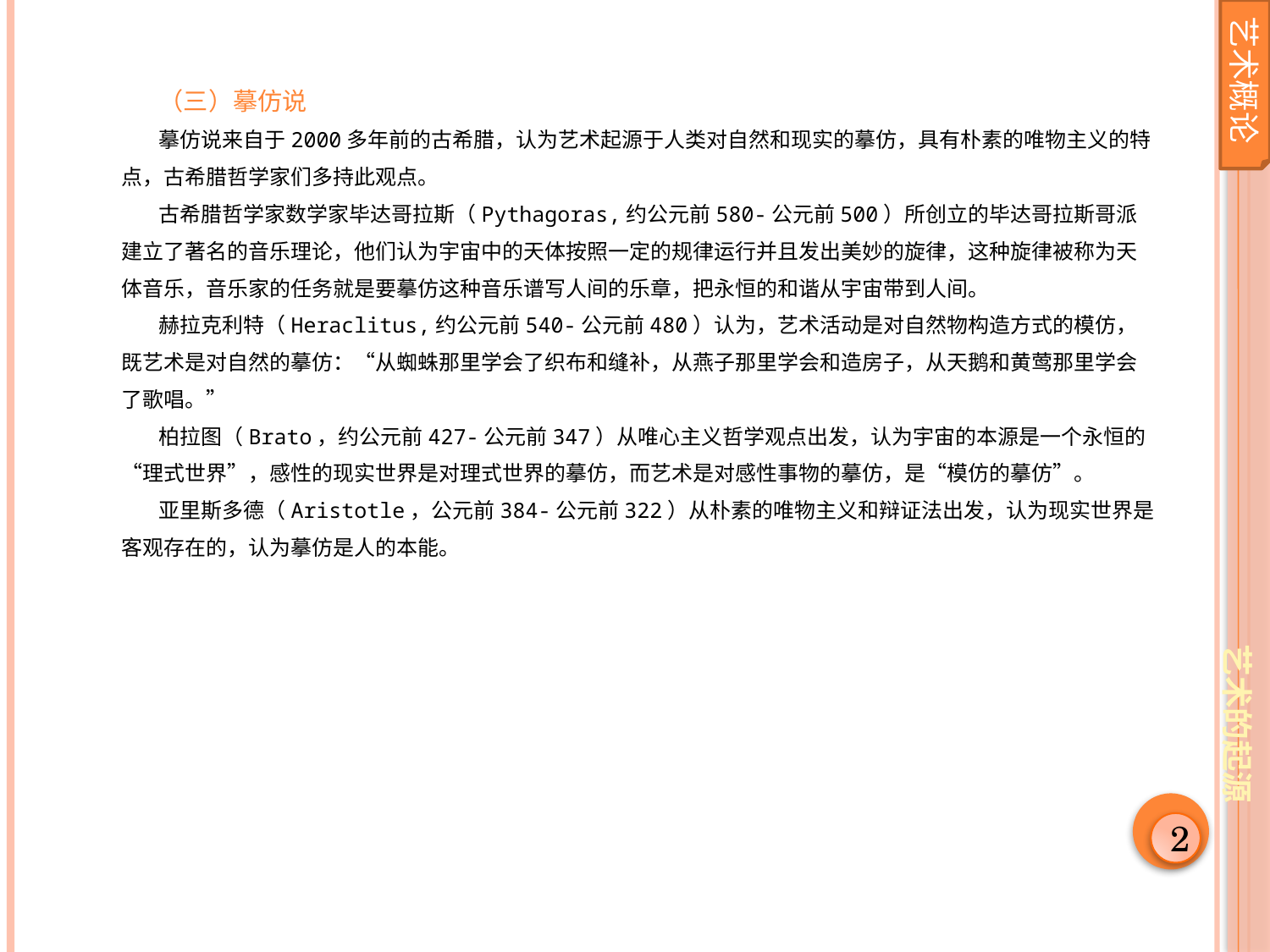

艺术概论
（三）摹仿说
摹仿说来自于2000多年前的古希腊，认为艺术起源于人类对自然和现实的摹仿，具有朴素的唯物主义的特点，古希腊哲学家们多持此观点。
古希腊哲学家数学家毕达哥拉斯（Pythagoras,约公元前580-公元前500）所创立的毕达哥拉斯哥派建立了著名的音乐理论，他们认为宇宙中的天体按照一定的规律运行并且发出美妙的旋律，这种旋律被称为天体音乐，音乐家的任务就是要摹仿这种音乐谱写人间的乐章，把永恒的和谐从宇宙带到人间。
赫拉克利特（Heraclitus,约公元前540-公元前480）认为，艺术活动是对自然物构造方式的模仿，既艺术是对自然的摹仿：“从蜘蛛那里学会了织布和缝补，从燕子那里学会和造房子，从天鹅和黄莺那里学会了歌唱。”
柏拉图（Brato，约公元前427-公元前347）从唯心主义哲学观点出发，认为宇宙的本源是一个永恒的“理式世界”，感性的现实世界是对理式世界的摹仿，而艺术是对感性事物的摹仿，是“模仿的摹仿”。
亚里斯多德（Aristotle，公元前384-公元前322）从朴素的唯物主义和辩证法出发，认为现实世界是客观存在的，认为摹仿是人的本能。
艺术的起源
2